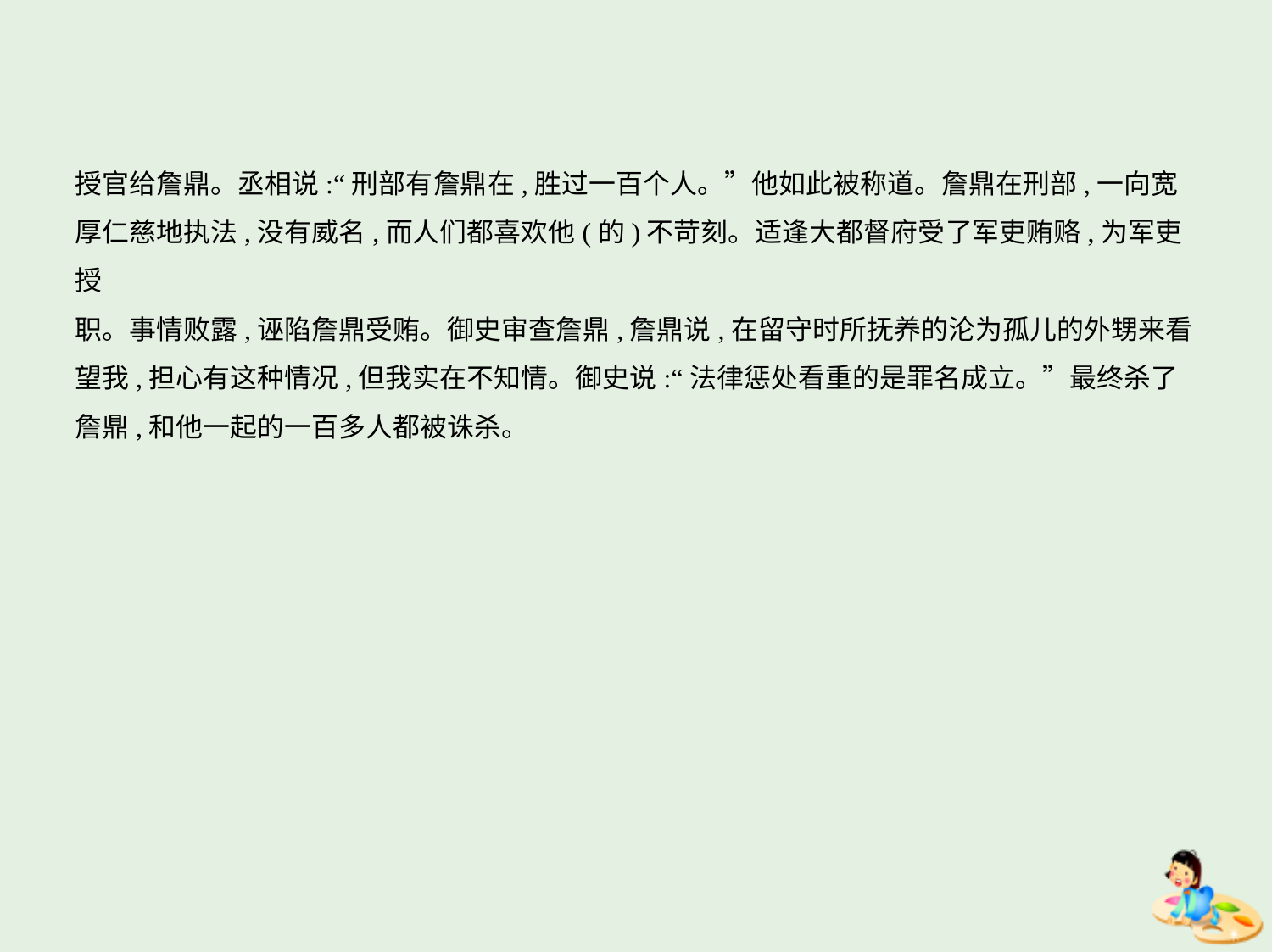

授官给詹鼎。丞相说:“刑部有詹鼎在,胜过一百个人。”他如此被称道。詹鼎在刑部,一向宽
厚仁慈地执法,没有威名,而人们都喜欢他(的)不苛刻。适逢大都督府受了军吏贿赂,为军吏授
职。事情败露,诬陷詹鼎受贿。御史审查詹鼎,詹鼎说,在留守时所抚养的沦为孤儿的外甥来看
望我,担心有这种情况,但我实在不知情。御史说:“法律惩处看重的是罪名成立。”最终杀了
詹鼎,和他一起的一百多人都被诛杀。